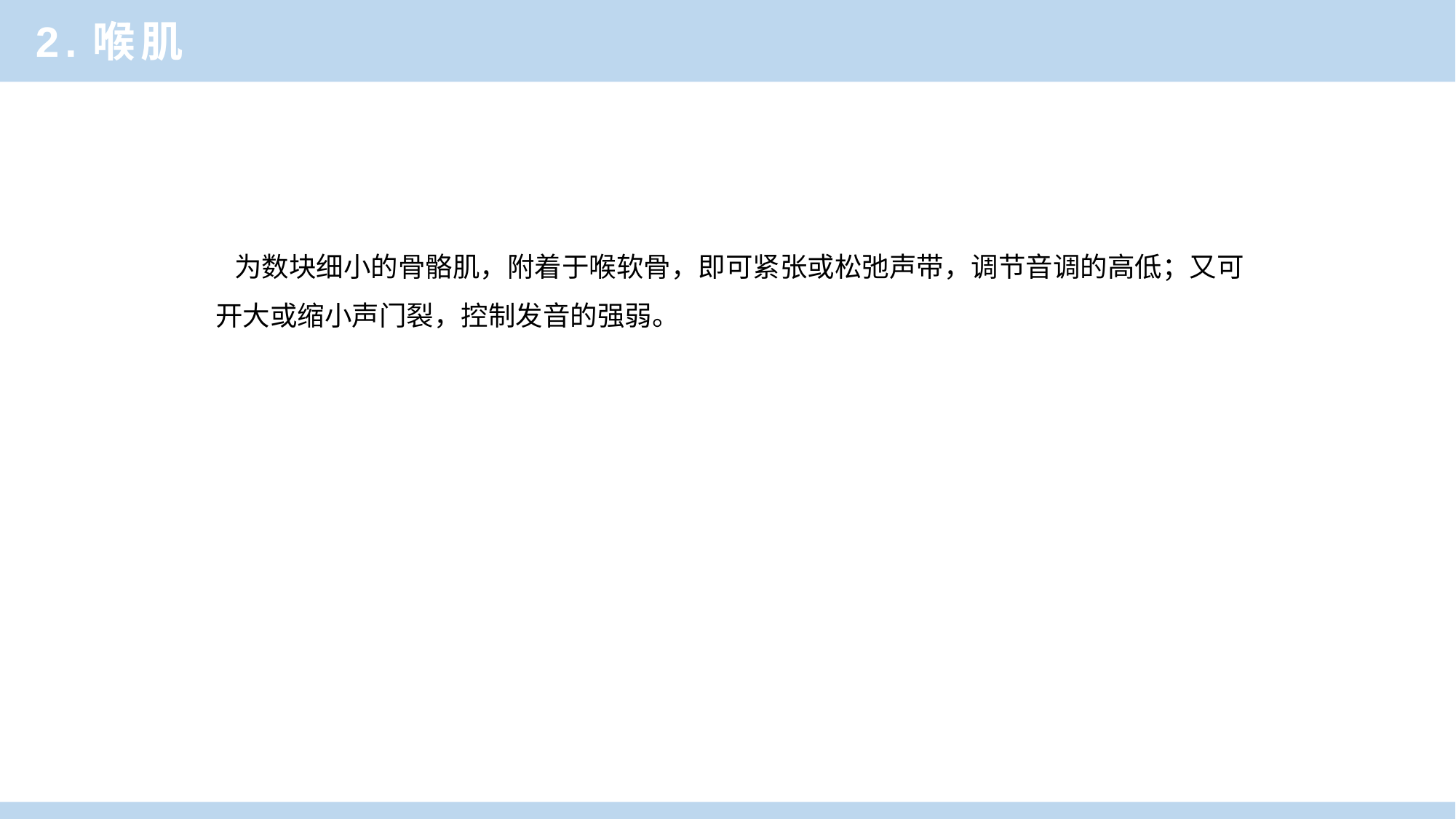

2.喉肌
  为数块细小的骨骼肌，附着于喉软骨，即可紧张或松弛声带，调节音调的高低；又可开大或缩小声门裂，控制发音的强弱。